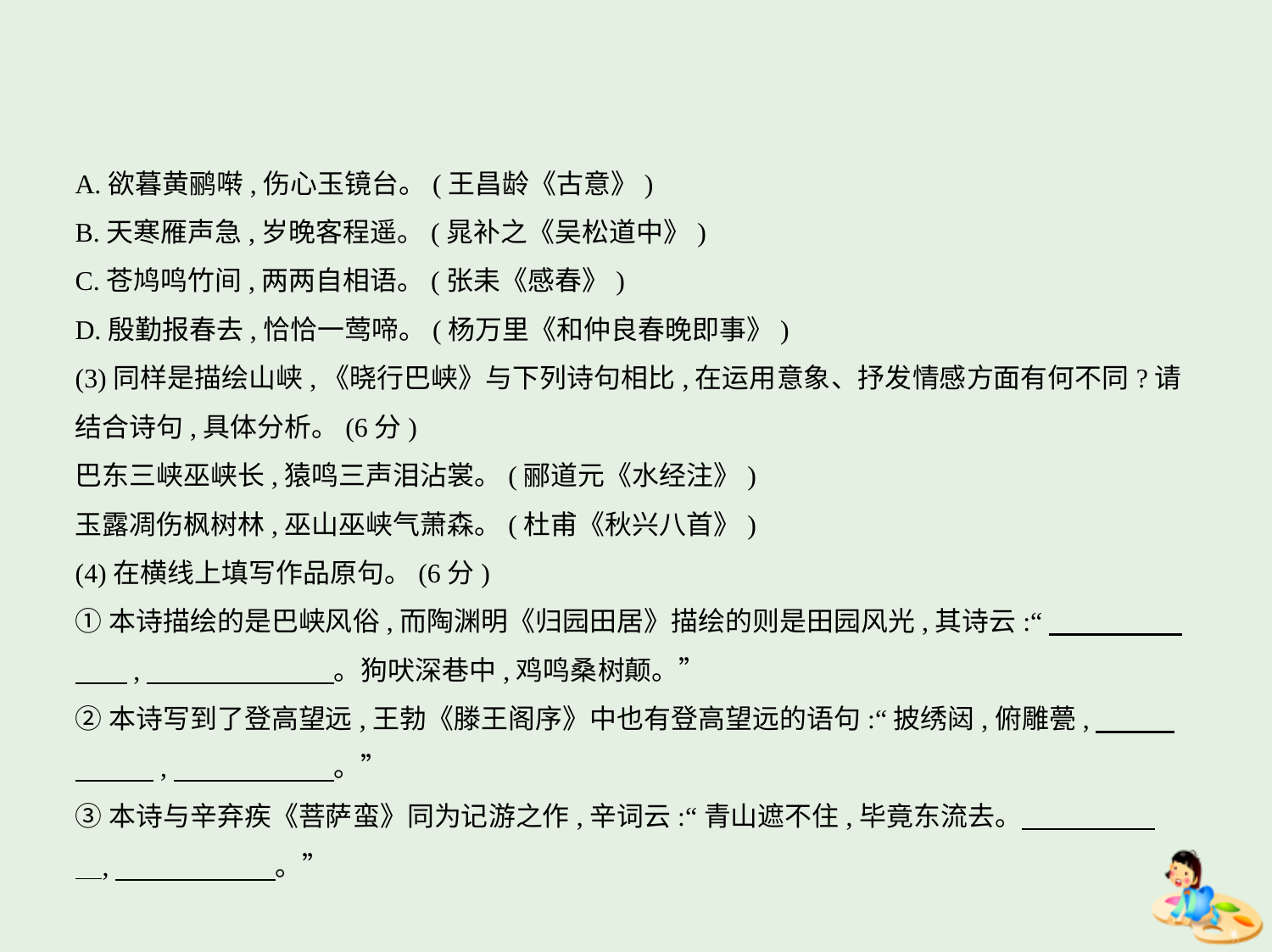

A.欲暮黄鹂啭,伤心玉镜台。(王昌龄《古意》)
B.天寒雁声急,岁晚客程遥。(晁补之《吴松道中》)
C.苍鸠鸣竹间,两两自相语。(张耒《感春》)
D.殷勤报春去,恰恰一莺啼。(杨万里《和仲良春晚即事》)
(3)同样是描绘山峡,《晓行巴峡》与下列诗句相比,在运用意象、抒发情感方面有何不同?请
结合诗句,具体分析。(6分)
巴东三峡巫峡长,猿鸣三声泪沾裳。(郦道元《水经注》)
玉露凋伤枫树林,巫山巫峡气萧森。(杜甫《秋兴八首》)
(4)在横线上填写作品原句。(6分)
①本诗描绘的是巴峡风俗,而陶渊明《归园田居》描绘的则是田园风光,其诗云:“　　　　    
　    ,　　　　　　    。狗吠深巷中,鸡鸣桑树颠。”
②本诗写到了登高望远,王勃《滕王阁序》中也有登高望远的语句:“披绣闼,俯雕甍,　　    
　　    ,　　　　　    。”
③本诗与辛弃疾《菩萨蛮》同为记游之作,辛词云:“青山遮不住,毕竟东流去。
    ,　　　　　    。”